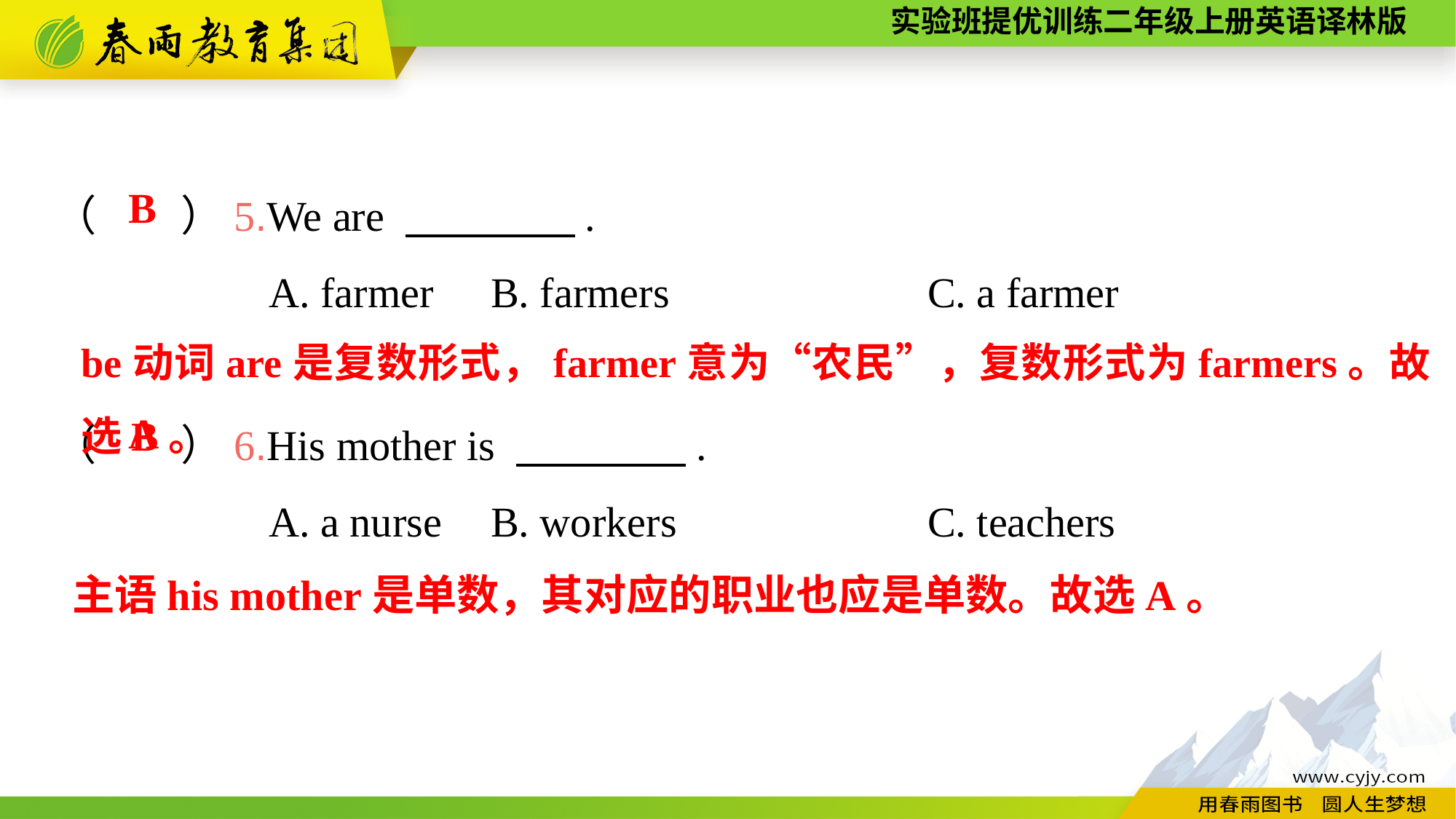

（　　）5.We are 　　　　.
A. farmer	B. farmers			C. a farmer

（　　）6.His mother is 　　　　.
A. a nurse	B. workers			C. teachers
B
be动词are是复数形式，farmer意为“农民”，复数形式为farmers。故选B。
A
主语his mother是单数，其对应的职业也应是单数。故选A。